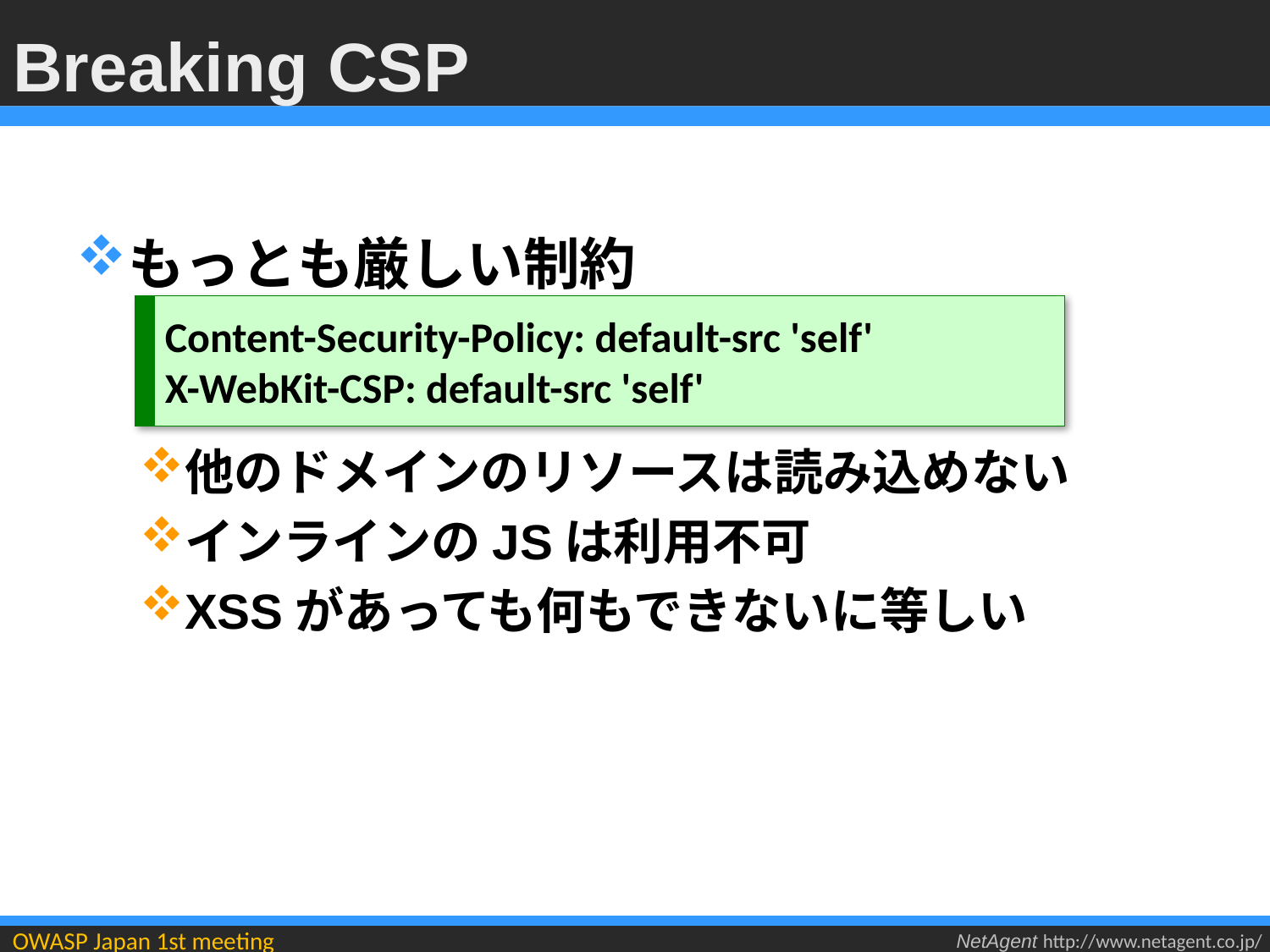

# Breaking CSP
もっとも厳しい制約
他のドメインのリソースは読み込めない
インラインのJSは利用不可
XSSがあっても何もできないに等しい

Content-Security-Policy: default-src 'self'
X-WebKit-CSP: default-src 'self'